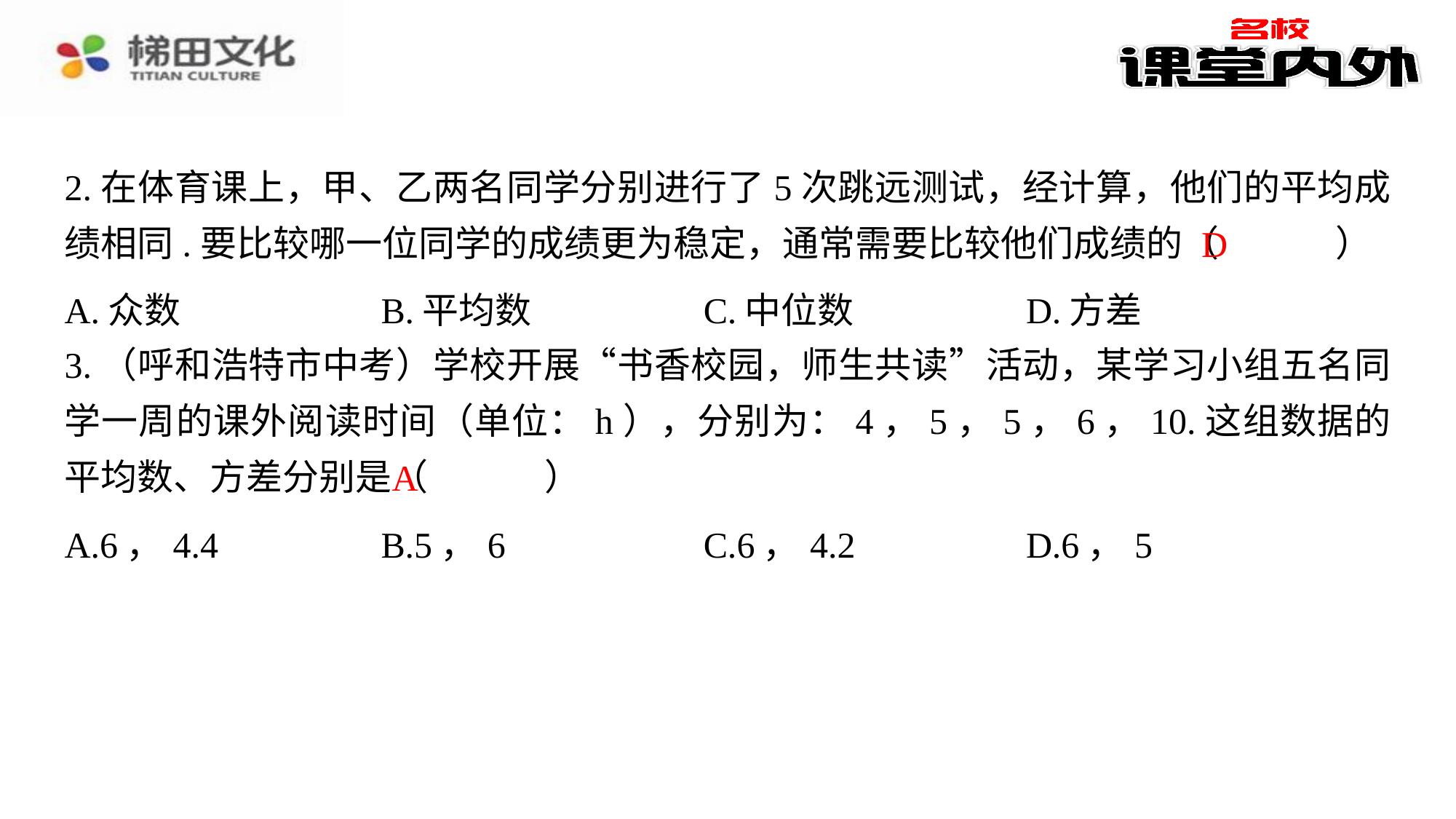

2.在体育课上，甲、乙两名同学分别进行了5次跳远测试，经计算，他们的平均成绩相同.要比较哪一位同学的成绩更为稳定，通常需要比较他们成绩的（　D　）
D
| A.众数 | B.平均数 | C.中位数 | D.方差 |
| --- | --- | --- | --- |
3.（呼和浩特市中考）学校开展“书香校园，师生共读”活动，某学习小组五名同学一周的课外阅读时间（单位：h），分别为：4，5，5，6，10.这组数据的平均数、方差分别是（　A　）
A
| A.6，4.4 | B.5，6 | C.6，4.2 | D.6，5 |
| --- | --- | --- | --- |